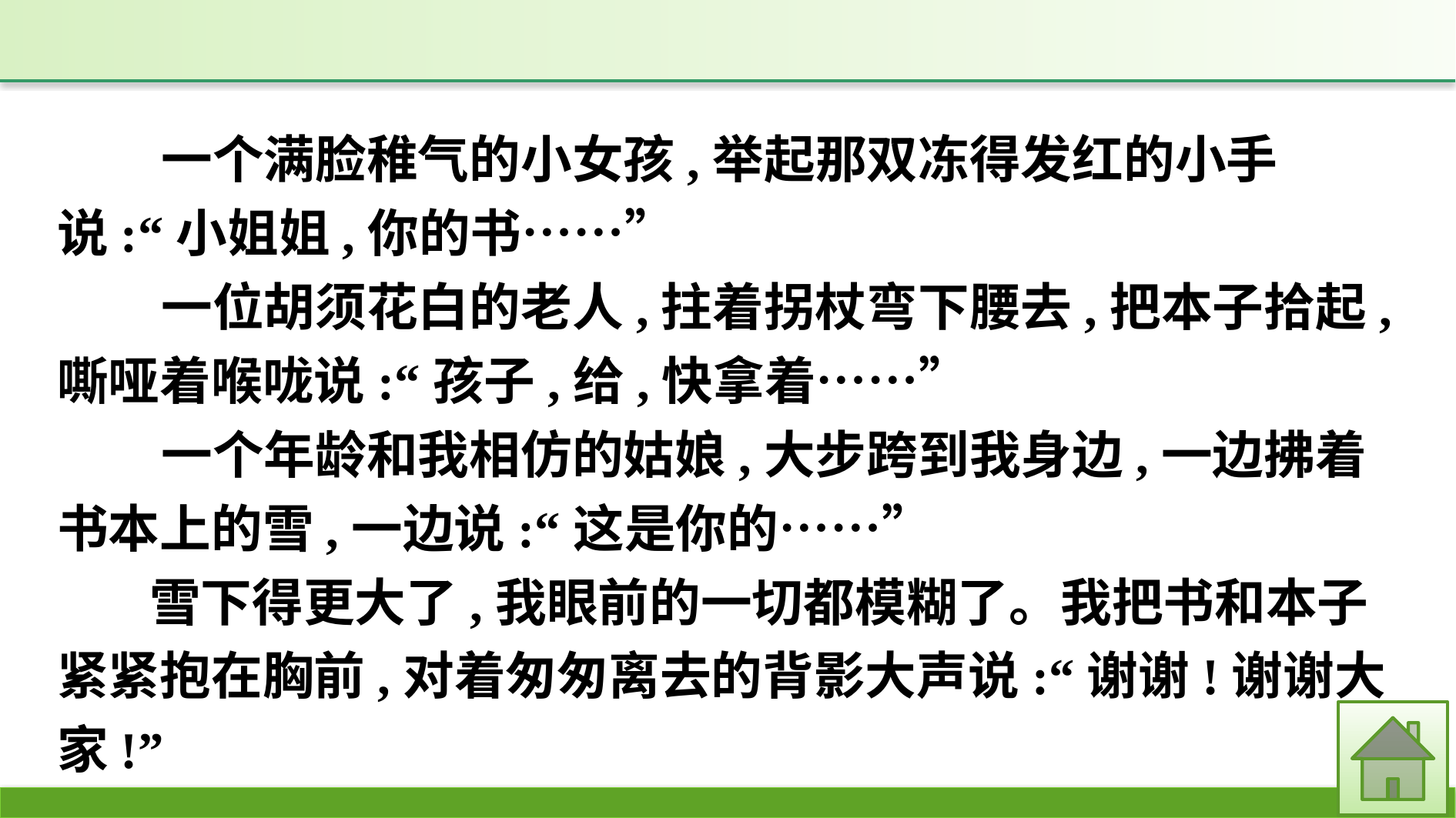

一个满脸稚气的小女孩,举起那双冻得发红的小手说:“小姐姐,你的书……”
    一位胡须花白的老人,拄着拐杖弯下腰去,把本子拾起,嘶哑着喉咙说:“孩子,给,快拿着……”
    一个年龄和我相仿的姑娘,大步跨到我身边,一边拂着书本上的雪,一边说:“这是你的……”
   雪下得更大了,我眼前的一切都模糊了。我把书和本子紧紧抱在胸前,对着匆匆离去的背影大声说:“谢谢!谢谢大家!”